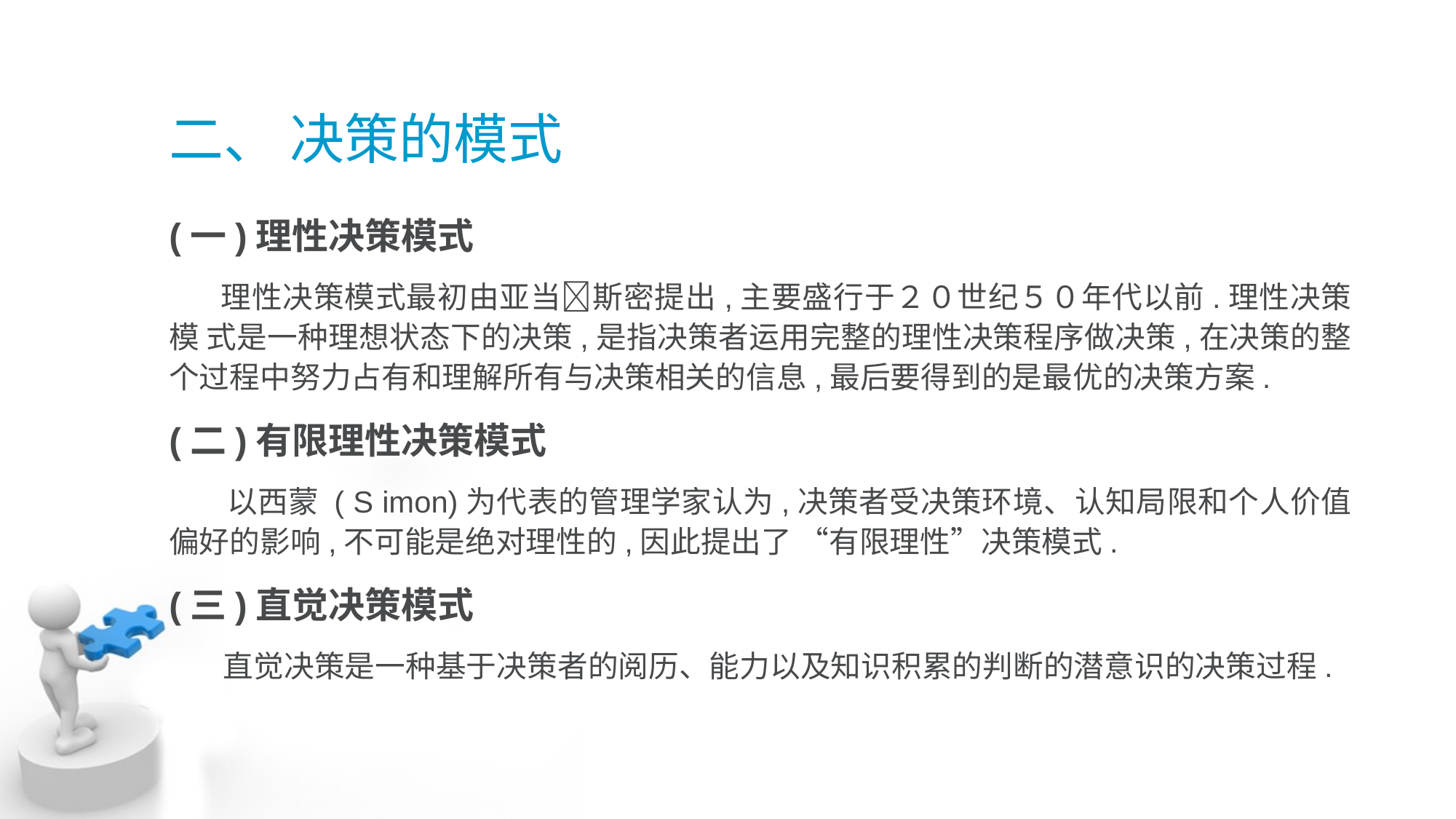

# 二、 决策的模式
(一)理性决策模式
      理性决策模式最初由亚当􀅰斯密提出,主要盛行于２０世纪５０年代以前.理性决策模 式是一种理想状态下的决策,是指决策者运用完整的理性决策程序做决策,在决策的整个过程中努力占有和理解所有与决策相关的信息,最后要得到的是最优的决策方案.
(二)有限理性决策模式
       以西蒙 ( S imon)为代表的管理学家认为,决策者受决策环境、认知局限和个人价值 偏好的影响,不可能是绝对理性的,因此提出了 “有限理性”决策模式.
(三)直觉决策模式
       直觉决策是一种基于决策者的阅历、能力以及知识积累的判断的潜意识的决策过程.